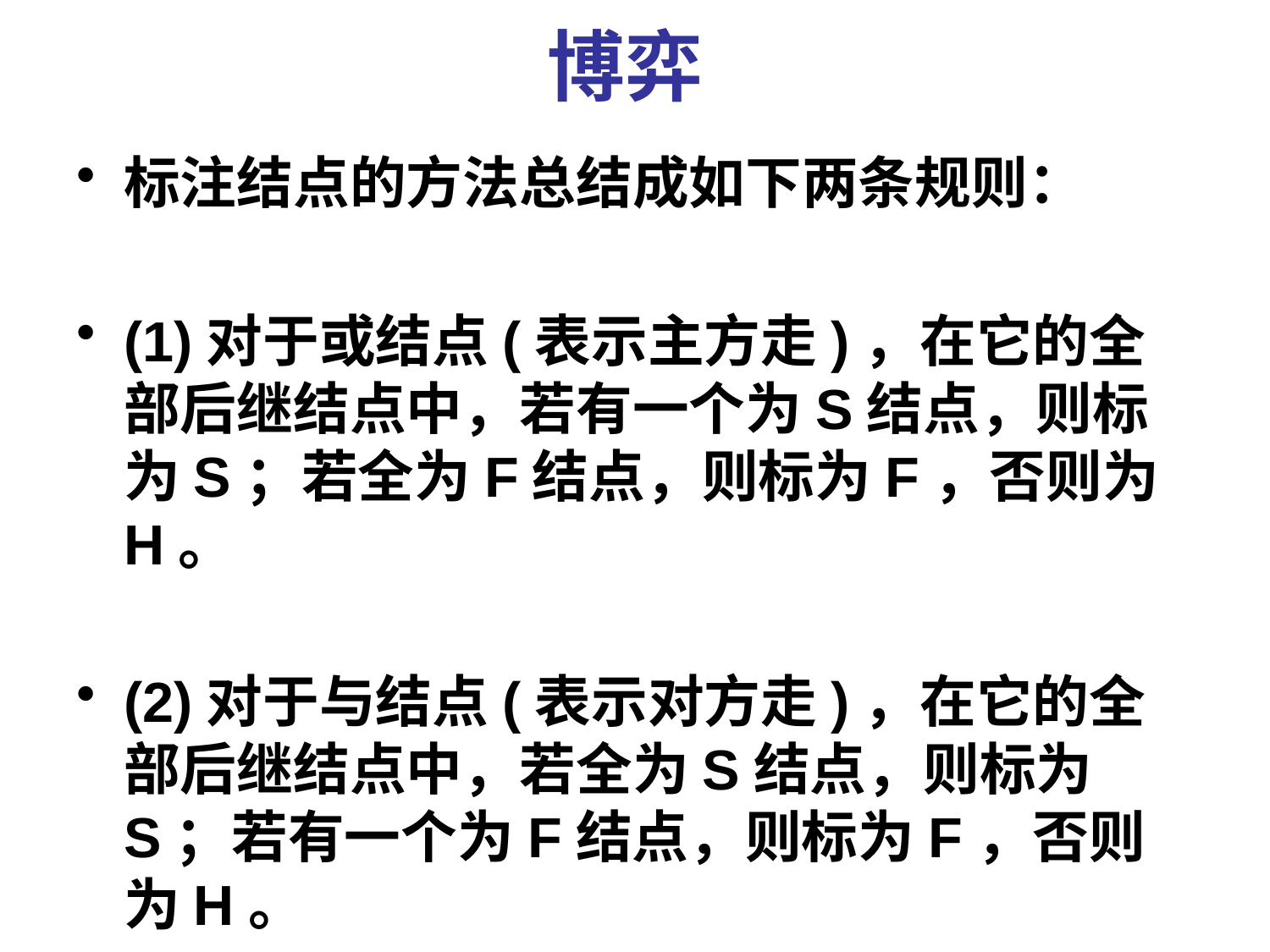

博弈
标注结点的方法总结成如下两条规则：

(1)对于或结点(表示主方走)，在它的全部后继结点中，若有一个为S结点，则标为S；若全为F结点，则标为F，否则为H。

(2)对于与结点(表示对方走)，在它的全部后继结点中，若全为S结点，则标为S；若有一个为F结点，则标为F，否则为H。